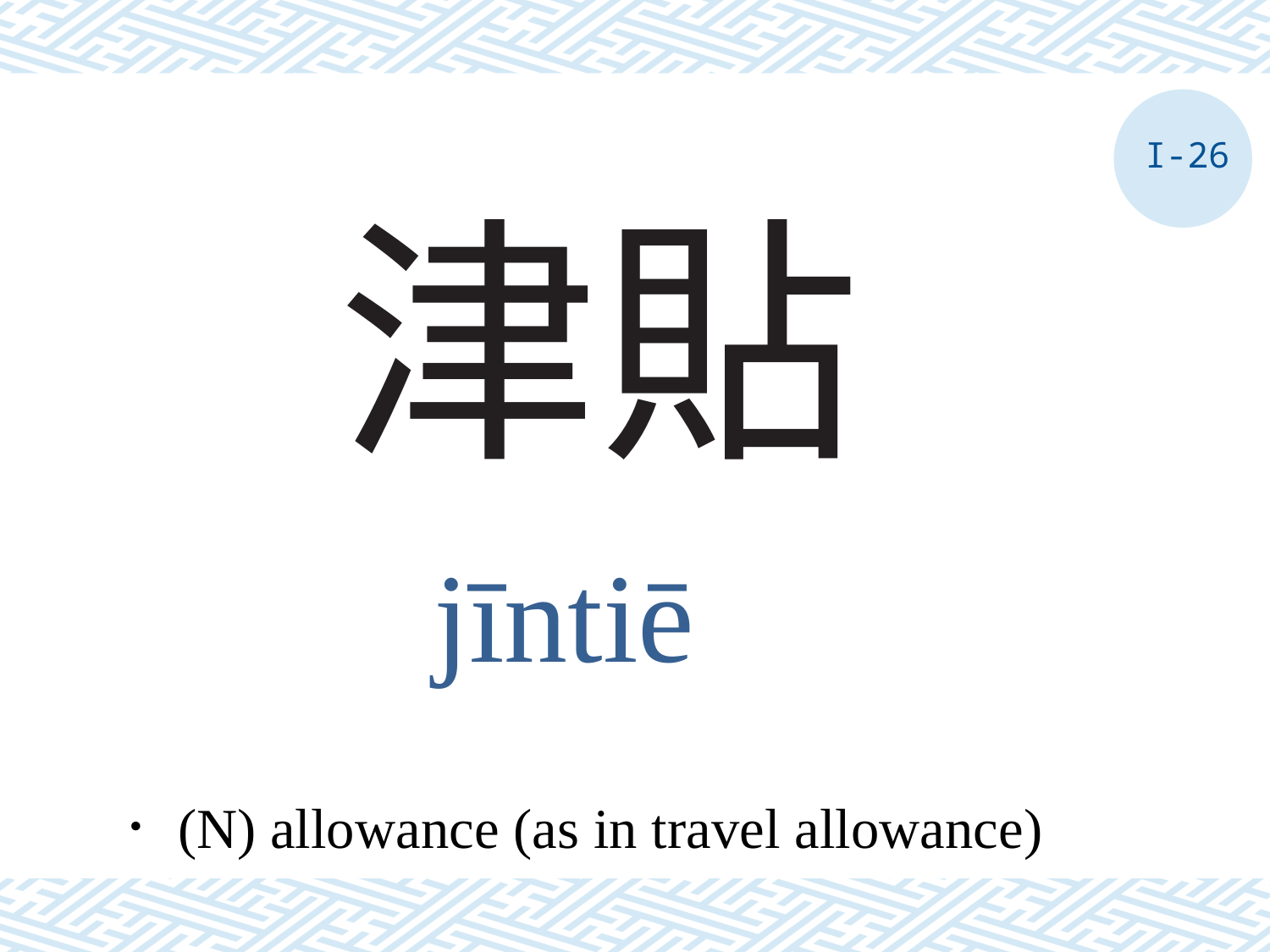

I-26

# 津貼
jīntiē
．(N) allowance (as in travel allowance)